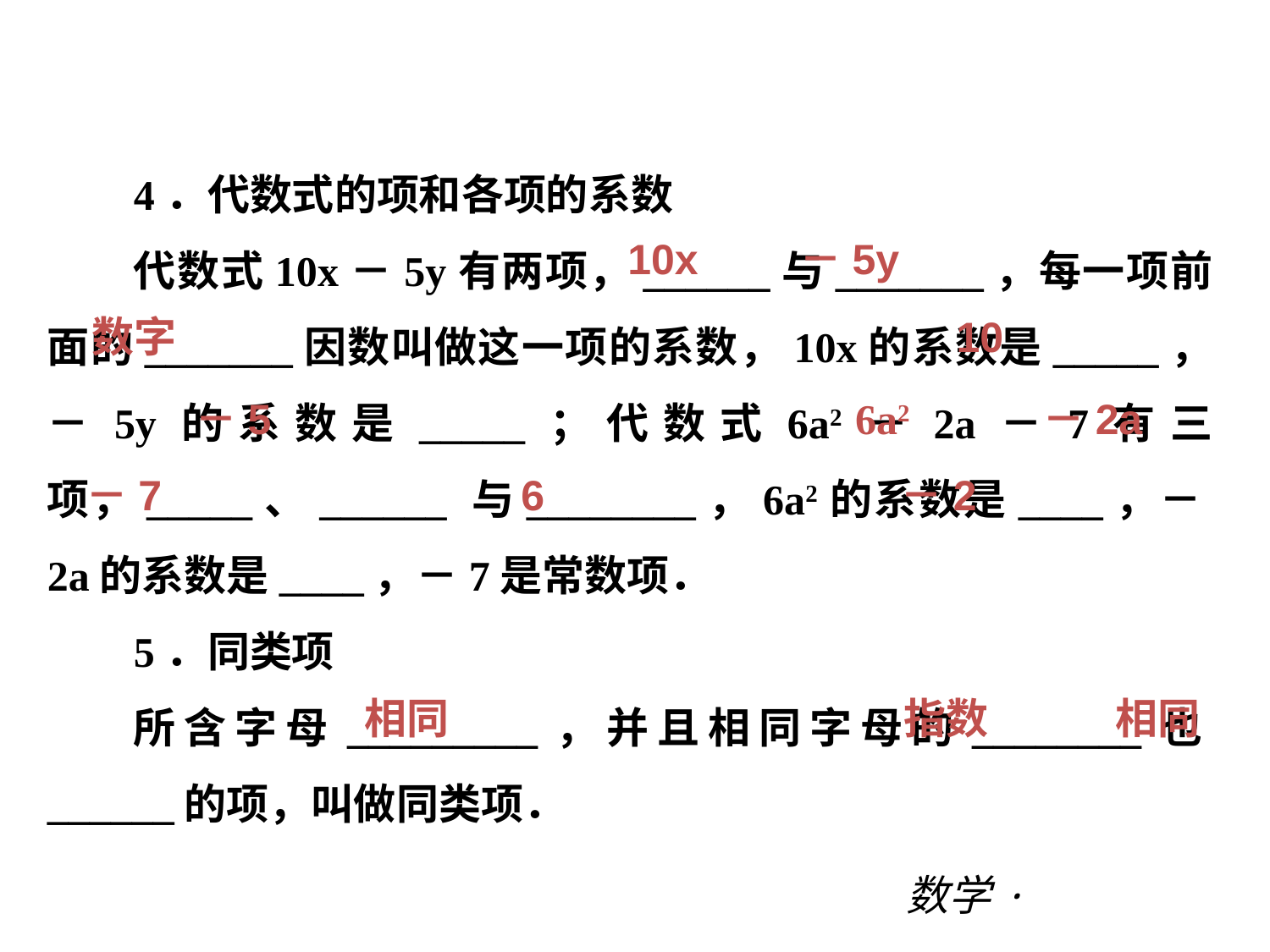

第三章 |过关测试
4．代数式的项和各项的系数
代数式10x－5y有两项，______与_______，每一项前面的_______因数叫做这一项的系数，10x的系数是_____，－5y的系数是_____；代数式6a2－2a－7有三项，_____、______ 与________，6a2的系数是____，－2a的系数是____，－7是常数项．
5．同类项
所含字母_________，并且相同字母的________也______的项，叫做同类项．
10x
－5y
数字
10
－5
6a2
－2a
－7
6
－2
相同
指数
相同
数学·新课标（BS）